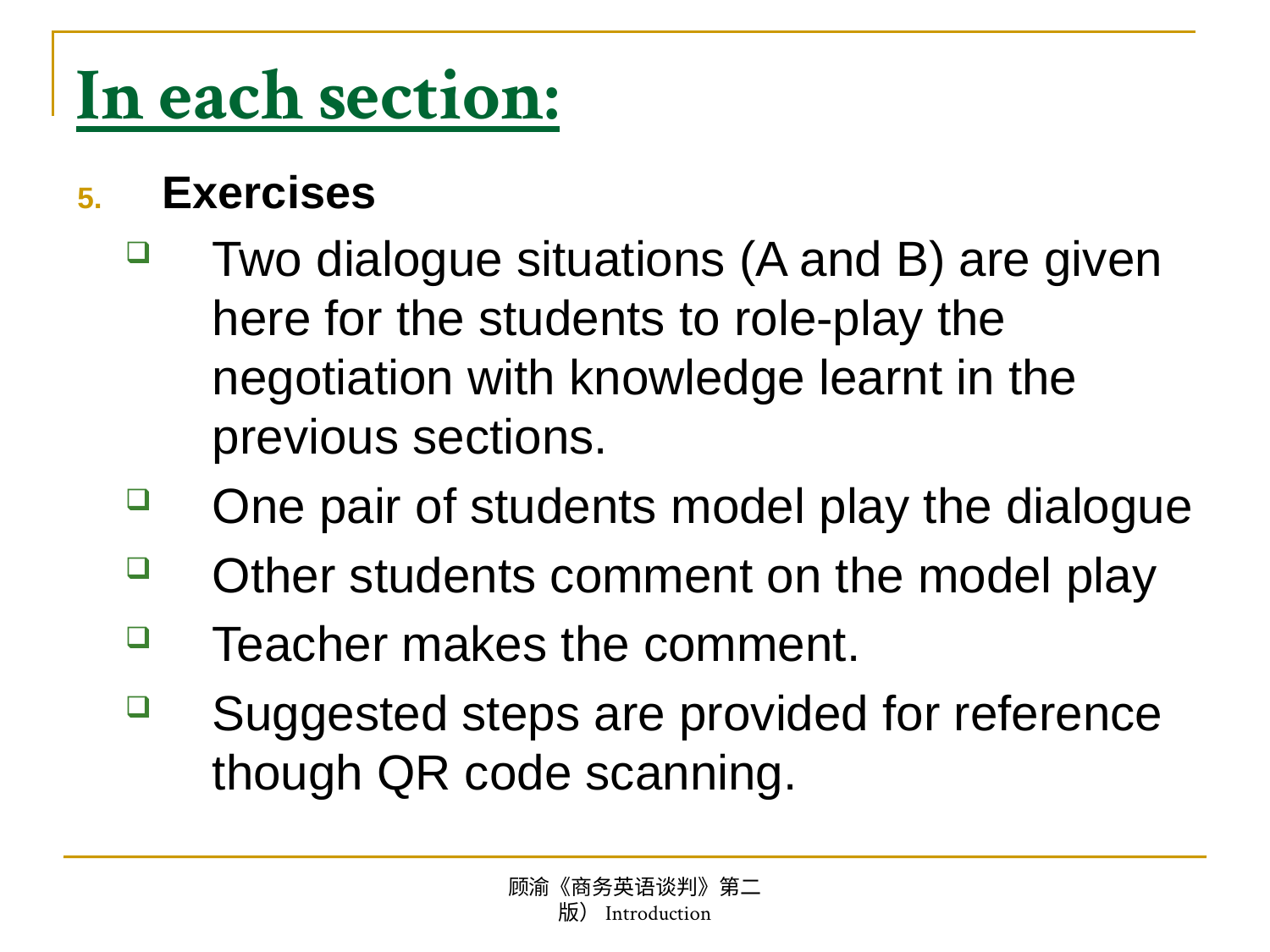

# In each section:
Exercises
Two dialogue situations (A and B) are given here for the students to role-play the negotiation with knowledge learnt in the previous sections.
One pair of students model play the dialogue
Other students comment on the model play
Teacher makes the comment.
Suggested steps are provided for reference though QR code scanning.

12
顾渝《商务英语谈判》第二版）Introduction